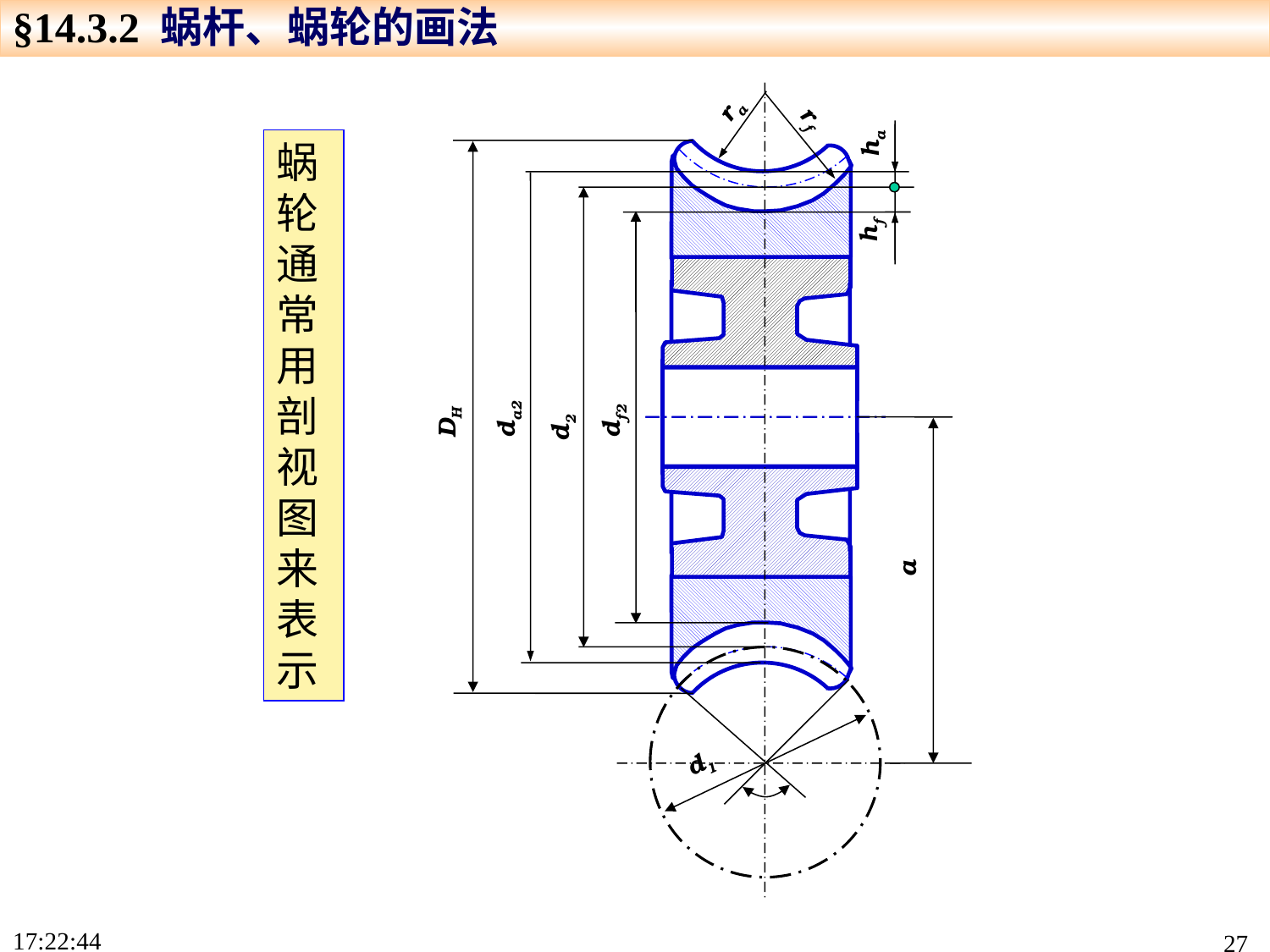

§14.3.2 蜗杆、蜗轮的画法

ra

rf

hf

DH
da2
df2
d2

a

d1

ha
蜗轮通常用剖视图来表示
17:22:44
27